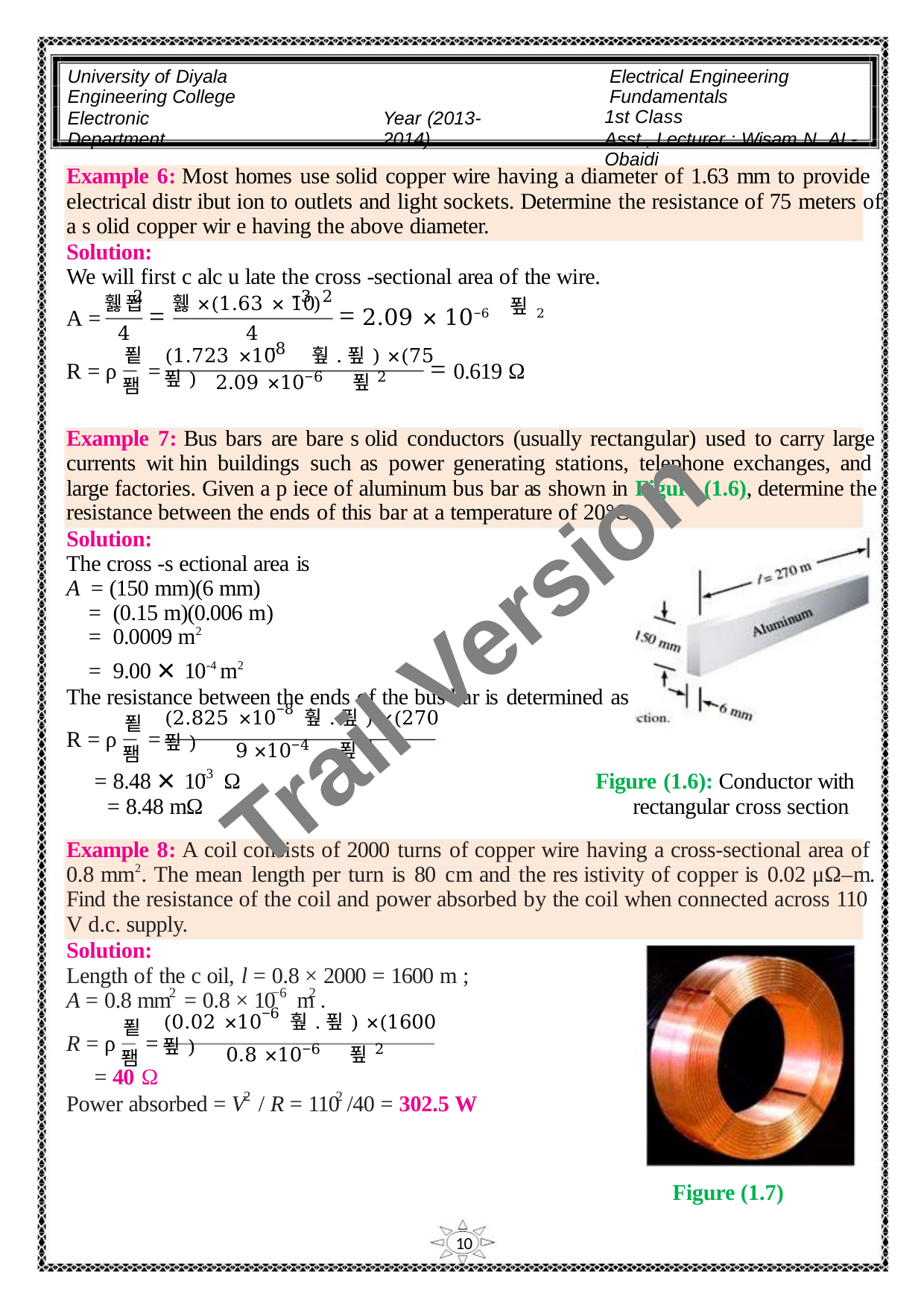

University of Diyala
Engineering College
Electronic Department
Electrical Engineering Fundamentals
1st Class
Asst., Lecturer : Wisam N. AL-Obaidi
Year (2013-2014)
Example 6: Most homes use solid copper wire having a diameter of 1.63 mm to provide
electrical distr ibut ion to outlets and light sockets. Determine the resistance of 75 meters of
a s olid copper wir e having the above diameter.
Solution:
We will first c alc u late the cross -sectional area of the wire.
2
−3 2
휋푑
휋×(1.63 × 10
)
=
= 2.09 × 10−6 푚2
A =
4
4
−8
푙
(1.723 ×10 훺.푚) ×(75 푚)
= 0.619 Ω
R = ρ
=
2.09 ×10−6 푚2
퐴
Example 7: Bus bars are bare s olid conductors (usually rectangular) used to carry large
currents wit hin buildings such as power generating stations, telephone exchanges, and
large factories. Given a p iece of aluminum bus bar as shown in Figure (1.6), determine the
resistance between the ends of this bar at a temperature of 20°C.
Solution:
The cross -s ectional area is
A = (150 mm)(6 mm)
= (0.15 m)(0.006 m)
= 0.0009 m2
= 9.00 × 10-4 m2
The resistance between the ends of the bus bar is determined as
Trail Version
Trail Version
Trail Version
Trail Version
Trail Version
Trail Version
Trail Version
Trail Version
Trail Version
Trail Version
Trail Version
Trail Version
Trail Version
(2.825 ×10−8 훺.푚) ×(270 푚)
푙
R = ρ
=
9 ×10−4 푚2
퐴
= 8.48 × 10 Ω
-3
Figure (1.6): Conductor with
= 8.48 mΩ
rectangular cross section
Example 8: A coil consists of 2000 turns of copper wire having a cross-sectional area of
0.8 mm2. The mean length per turn is 80 cm and the res istivity of copper is 0.02 μΩ–m.
Find the resistance of the coil and power absorbed by the coil when connected across 110
V d.c. supply.
Solution:
Length of the c oil, l = 0.8 × 2000 = 1600 m ;
2
−6
2
A = 0.8 mm = 0.8 × 10 m .
(0.02 ×10−6 훺.푚) ×(1600 푚)
푙
R = ρ
=
0.8 ×10−6 푚2
퐴
= 40 Ω
2
2
Power absorbed = V / R = 110 /40 = 302.5 W
Figure (1.7)
10